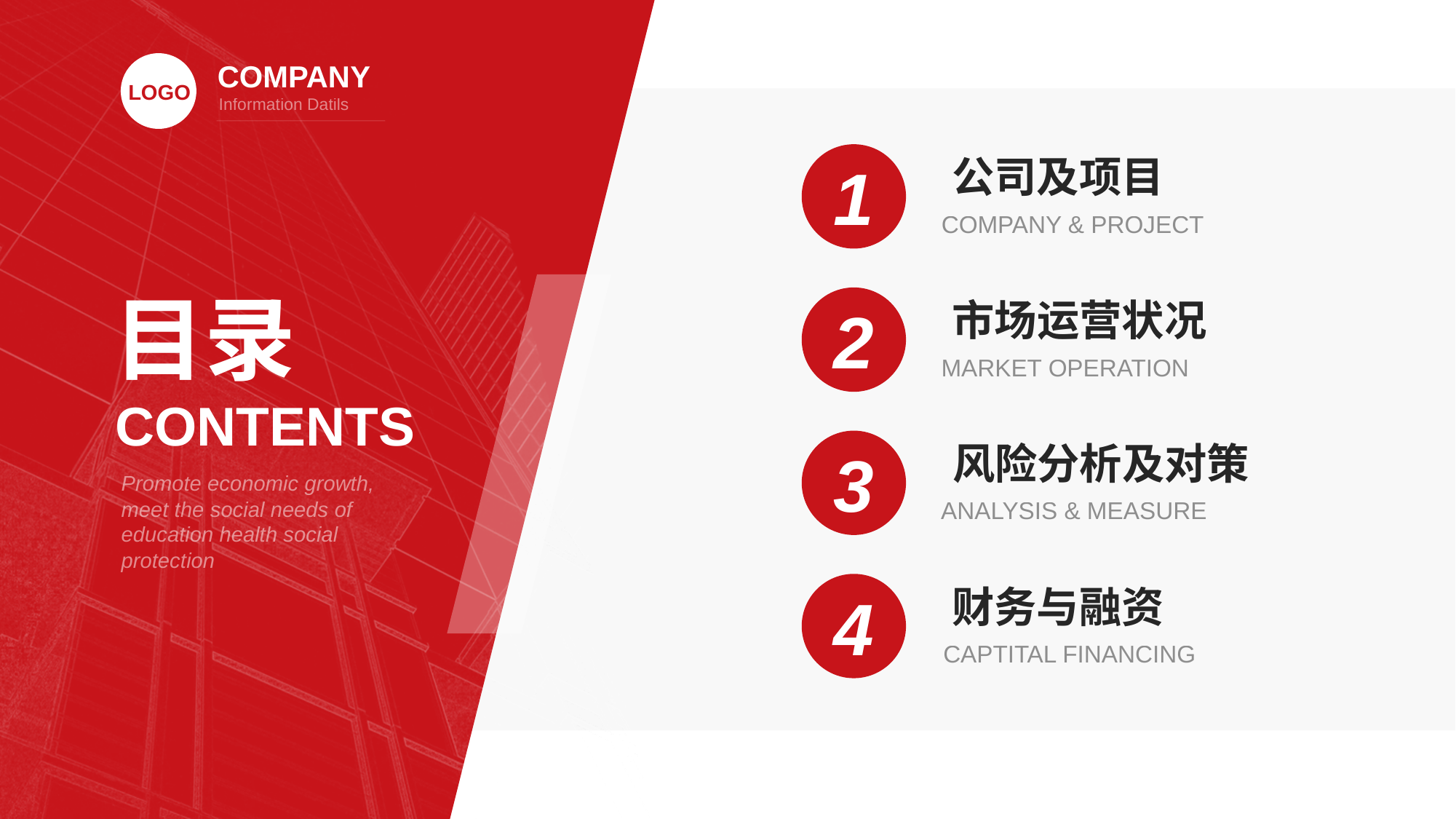

COMPANY
Information Datils

LOGO
1
公司及项目
COMPANY & PROJECT
2
市场运营状况
MARKET OPERATION
3
风险分析及对策
ANALYSIS & MEASURE
4
财务与融资
CAPTITAL FINANCING
目录
CONTENTS
Promote economic growth, meet the social needs of education health social protection